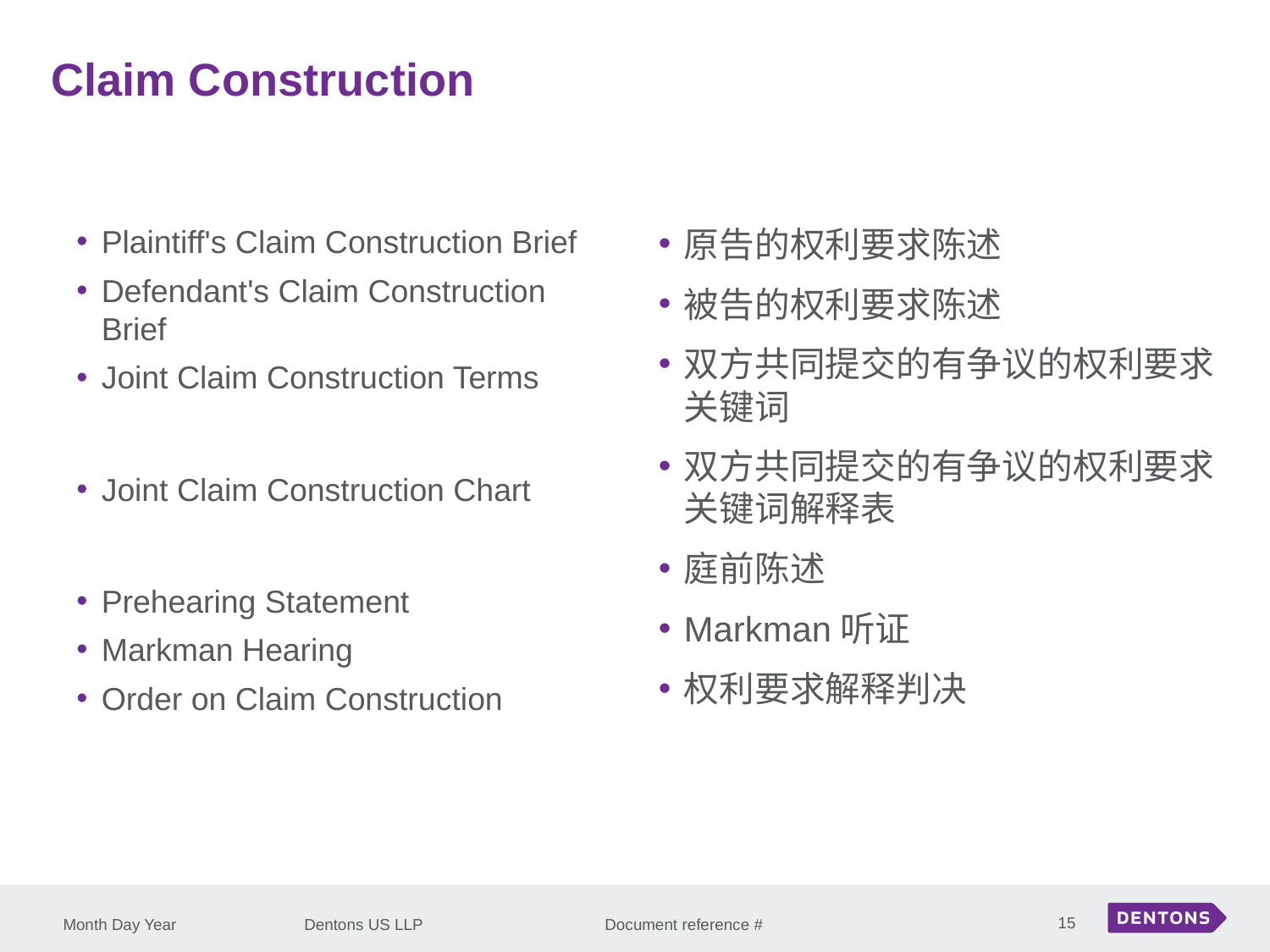

Claim Construction
Plaintiff's Claim Construction Brief
Defendant's Claim Construction Brief
Joint Claim Construction Terms

Joint Claim Construction Chart

Prehearing Statement
Markman Hearing
Order on Claim Construction
原告的权利要求陈述
被告的权利要求陈述
双方共同提交的有争议的权利要求关键词
双方共同提交的有争议的权利要求关键词解释表
庭前陈述
Markman听证
权利要求解释判决

15
Month Day Year
Dentons US LLP                                         Document reference #